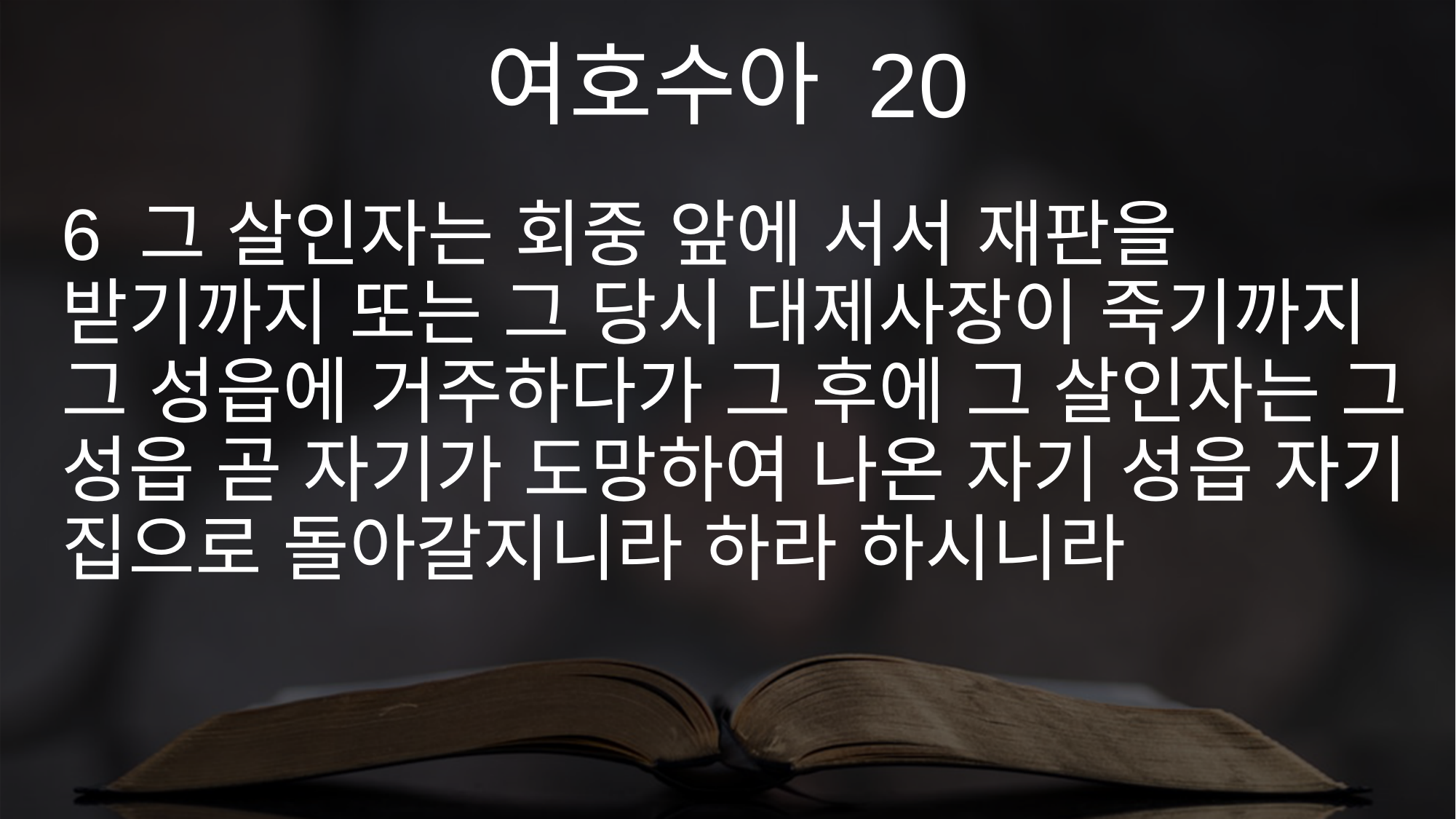

여호수아 20
6 그 살인자는 회중 앞에 서서 재판을 받기까지 또는 그 당시 대제사장이 죽기까지 그 성읍에 거주하다가 그 후에 그 살인자는 그 성읍 곧 자기가 도망하여 나온 자기 성읍 자기 집으로 돌아갈지니라 하라 하시니라